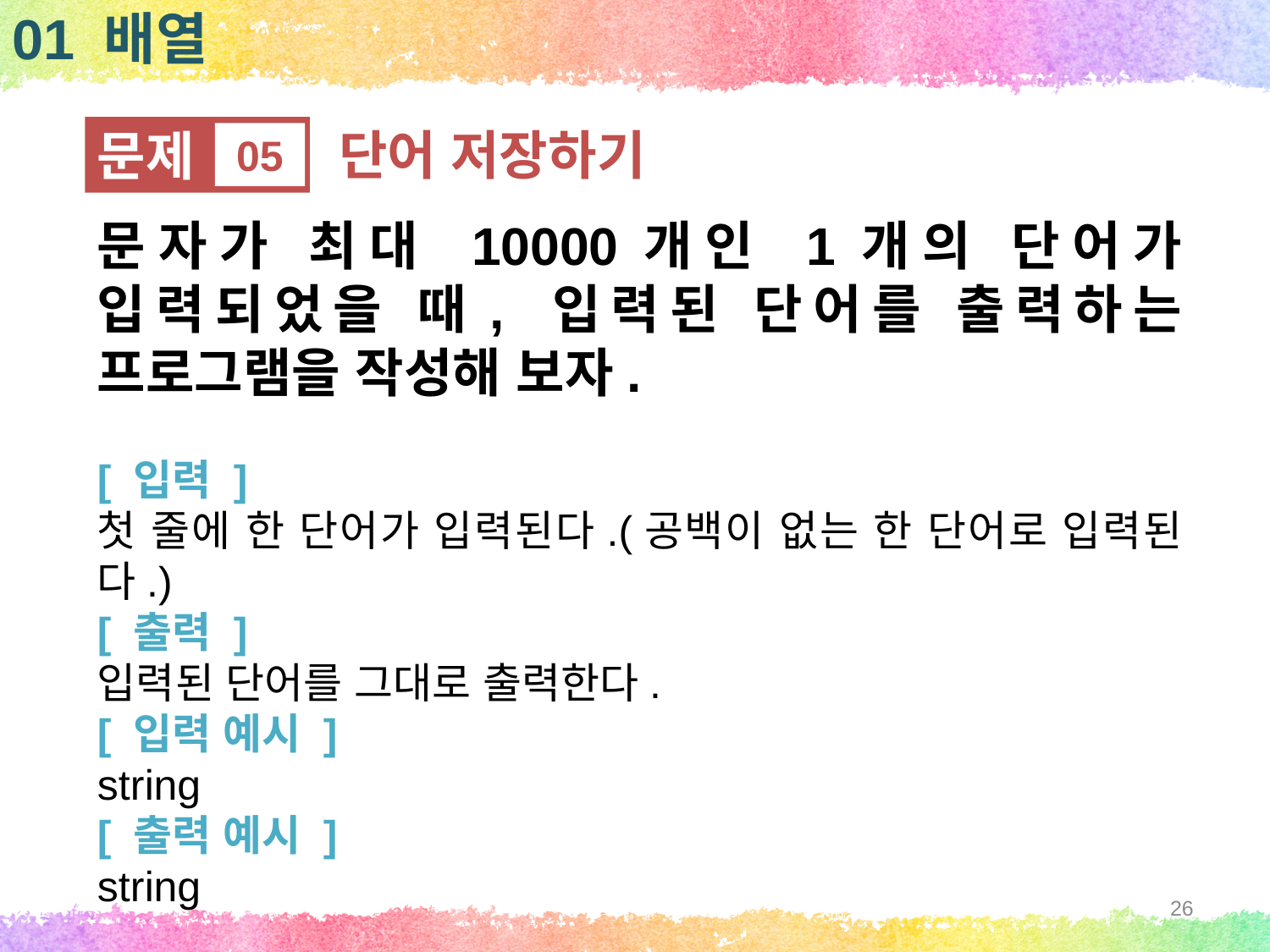

01 배열
문제
05
단어 저장하기
문자가 최대 10000개인 1개의 단어가 입력되었을 때, 입력된 단어를 출력하는 프로그램을 작성해 보자.

[ 입력 ]
첫 줄에 한 단어가 입력된다.(공백이 없는 한 단어로 입력된다.)
[ 출력 ]
입력된 단어를 그대로 출력한다.
[ 입력 예시 ]
string
[ 출력 예시 ]
string
26